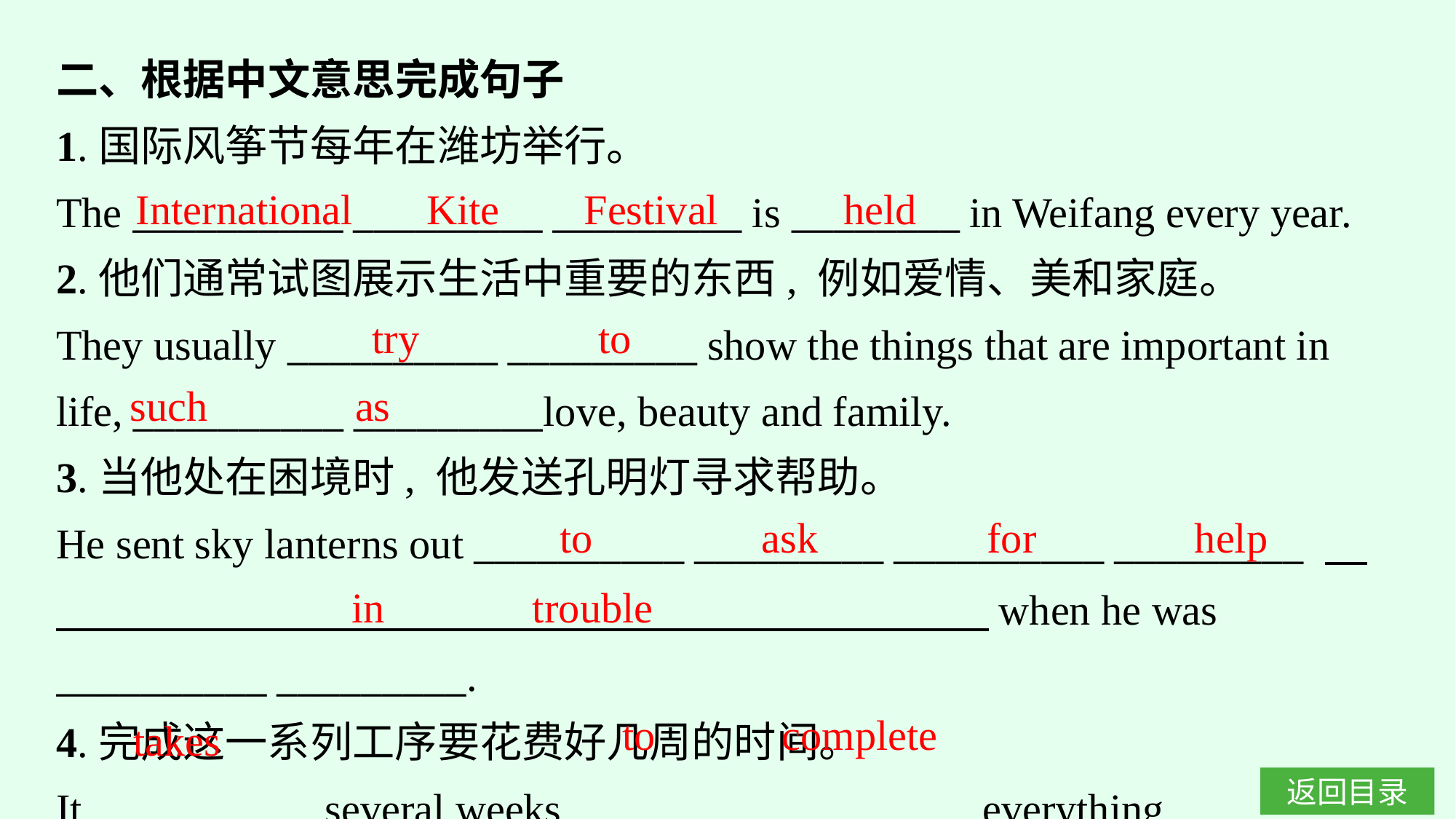

二、根据中文意思完成句子
1.国际风筝节每年在潍坊举行。
The __________ _________ _________ is ________ in Weifang every year.
2.他们通常试图展示生活中重要的东西, 例如爱情、美和家庭。
They usually __________ _________ show the things that are important in life, __________ _________love, beauty and family.
3.当他处在困境时, 他发送孔明灯寻求帮助。
He sent sky lanterns out __________ _________ __________ _________ 　　　　　　　　　　　 　　　　　 　　　　　　when he was __________ _________.
4.完成这一系列工序要花费好几周的时间。
It 　　　　　several weeks __________ _________everything.
International       Kite        Festival
held
try                 to
such              as
to                ask                for               help
in              trouble
to            complete
takes